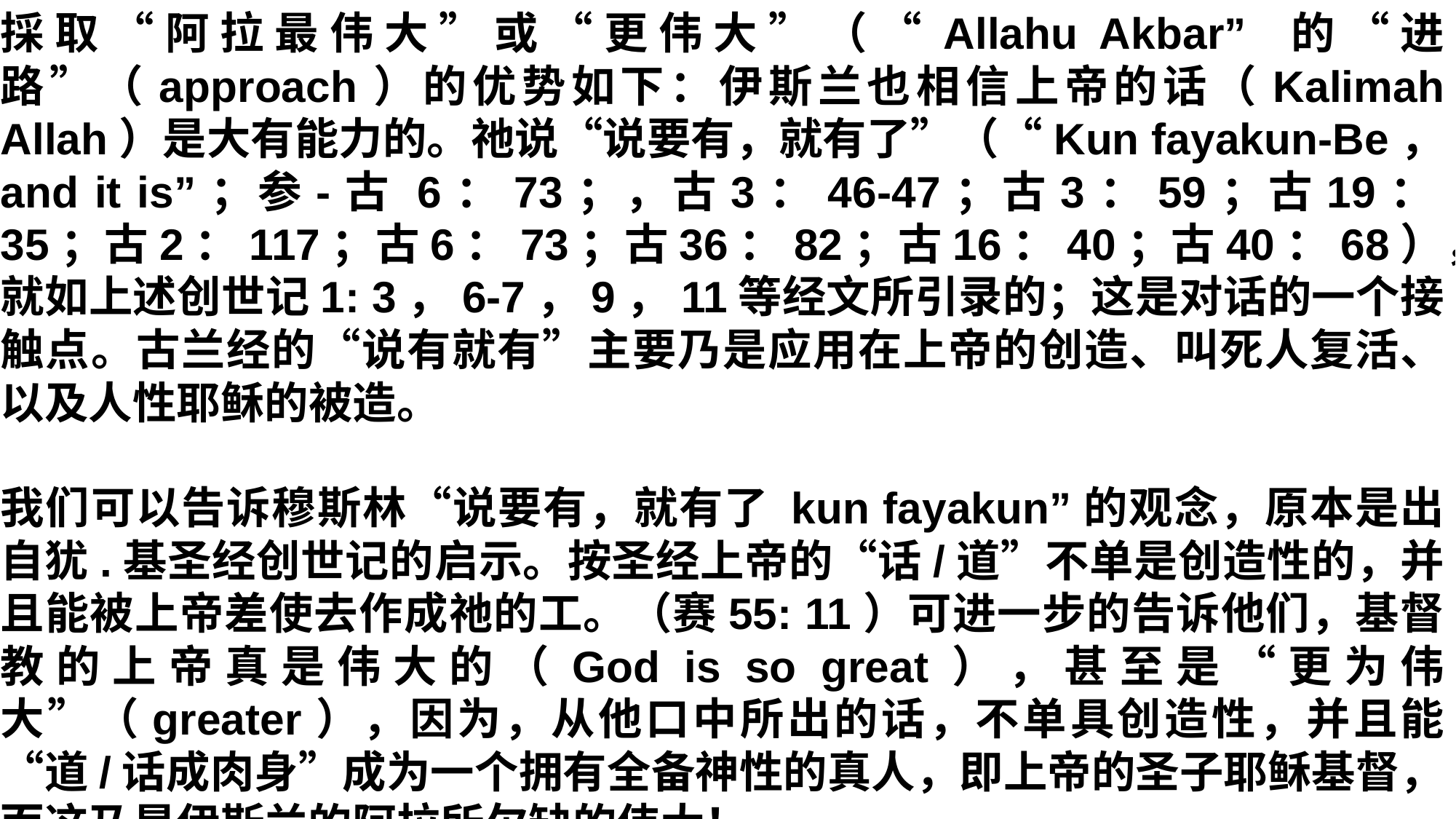

採取“阿拉最伟大”或“更伟大”（“Allahu Akbar” 的“进路”（approach）的优势如下：伊斯兰也相信上帝的话（Kalimah Allah）是大有能力的。祂说“说要有，就有了”（“Kun fayakun-Be，and it is”；参-古 6：73；，古3：46-47；古3：59；古19：35；古2：117；古6：73；古36：82；古16：40；古40：68），就如上述创世记1: 3，6-7，9，11等经文所引录的；这是对话的一个接触点。古兰经的“说有就有”主要乃是应用在上帝的创造、叫死人复活、以及人性耶稣的被造。

我们可以告诉穆斯林“说要有，就有了 kun fayakun”的观念，原本是出自犹.基圣经创世记的启示。按圣经上帝的“话/道”不单是创造性的，并且能被上帝差使去作成祂的工。（赛55: 11）可进一步的告诉他们，基督教的上帝真是伟大的（God is so great），甚至是“更为伟大”（greater），因为，从他口中所出的话，不单具创造性，并且能“道/话成肉身”成为一个拥有全备神性的真人，即上帝的圣子耶稣基督，而这乃是伊斯兰的阿拉所欠缺的伟大！